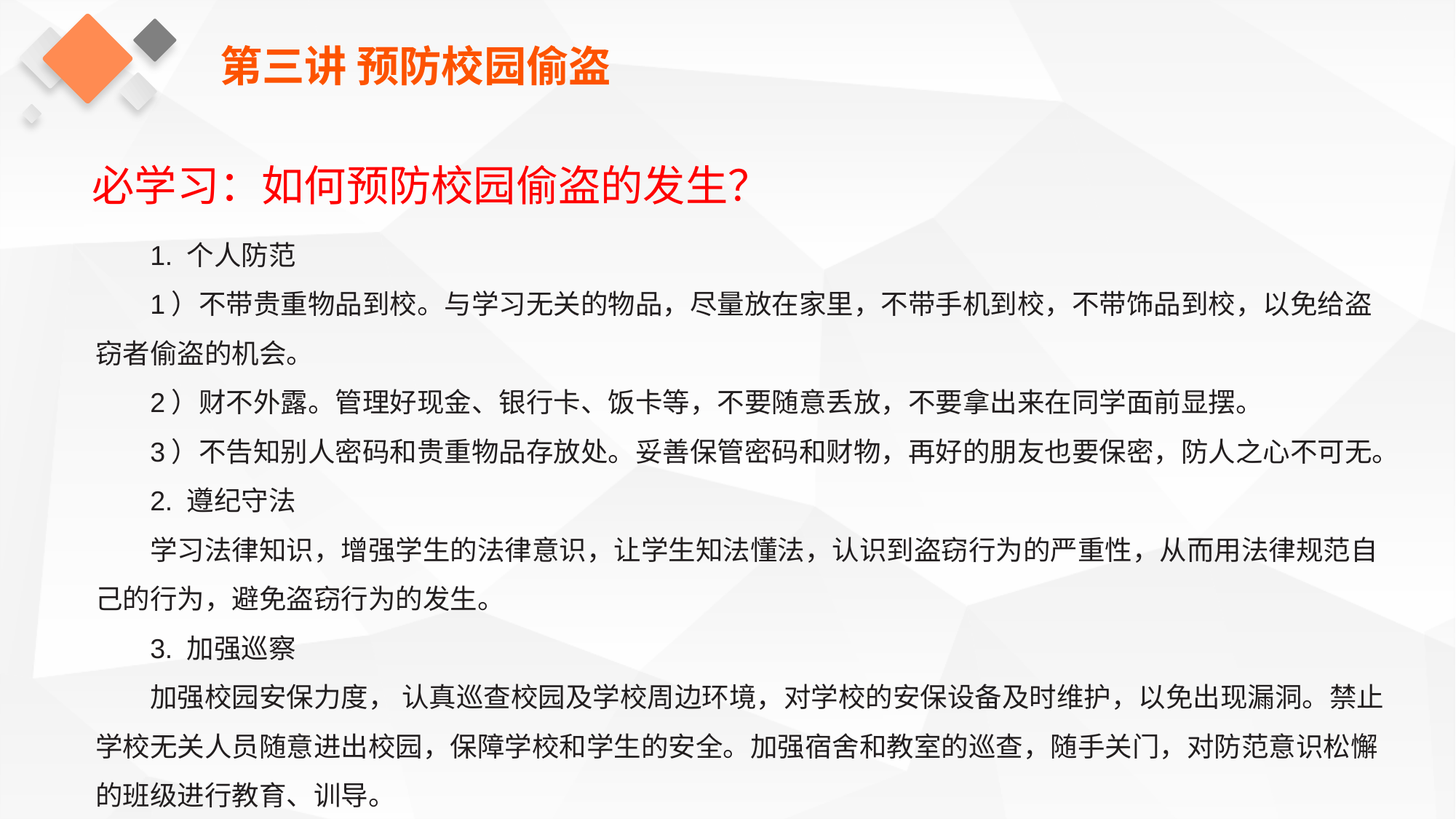

第三讲 预防校园偷盗
必学习：如何预防校园偷盗的发生？
1. 个人防范
1）不带贵重物品到校。与学习无关的物品，尽量放在家里，不带手机到校，不带饰品到校，以免给盗窃者偷盗的机会。
2）财不外露。管理好现金、银行卡、饭卡等，不要随意丢放，不要拿出来在同学面前显摆。
3）不告知别人密码和贵重物品存放处。妥善保管密码和财物，再好的朋友也要保密，防人之心不可无。
2. 遵纪守法
学习法律知识，增强学生的法律意识，让学生知法懂法，认识到盗窃行为的严重性，从而用法律规范自己的行为，避免盗窃行为的发生。
3. 加强巡察
加强校园安保力度， 认真巡查校园及学校周边环境，对学校的安保设备及时维护，以免出现漏洞。禁止学校无关人员随意进出校园，保障学校和学生的安全。加强宿舍和教室的巡查，随手关门，对防范意识松懈的班级进行教育、训导。